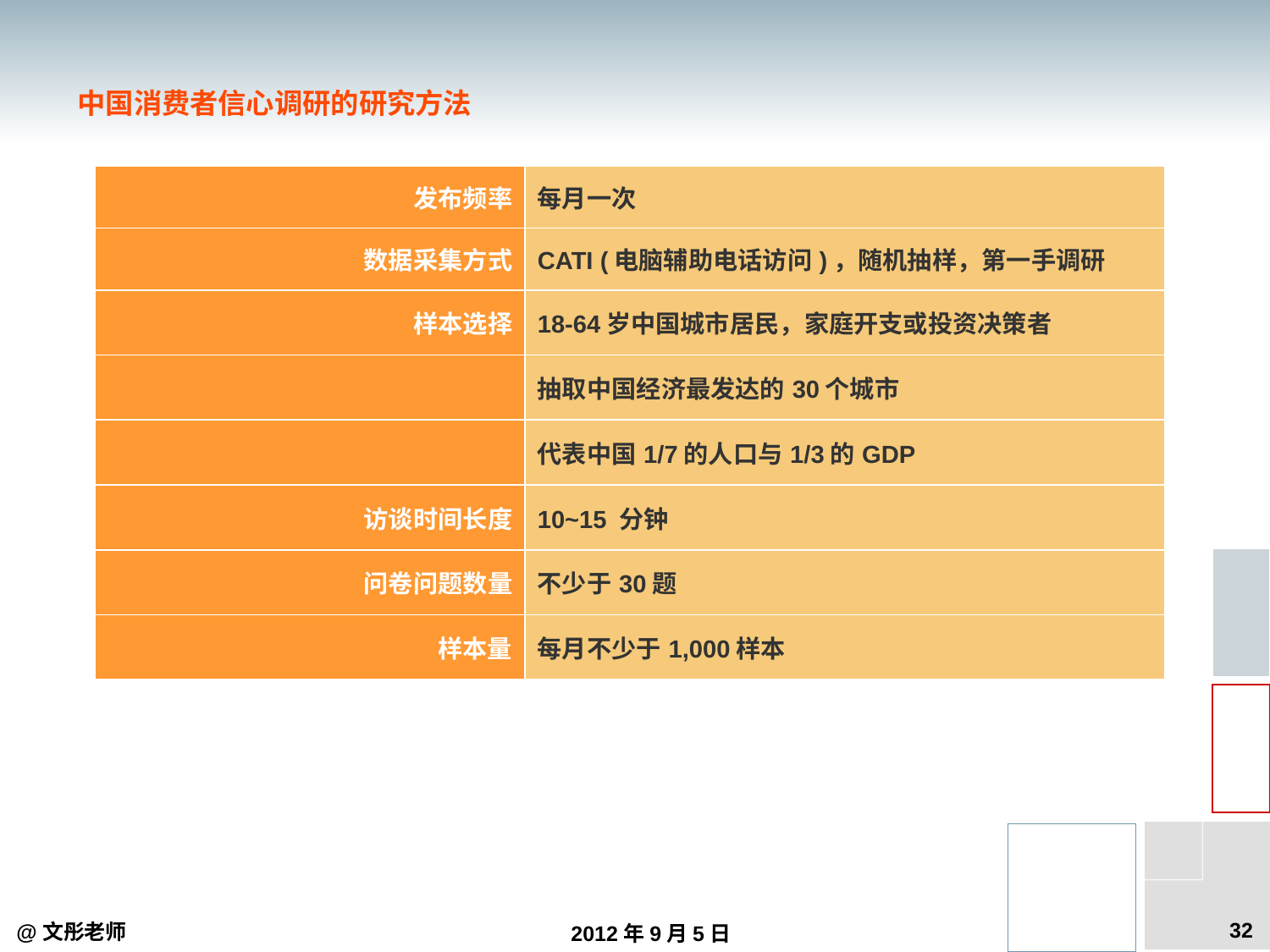

中国消费者信心调研的研究方法
| 发布频率 | 每月一次 |
| --- | --- |
| 数据采集方式 | CATI (电脑辅助电话访问)，随机抽样，第一手调研 |
| 样本选择 | 18-64岁中国城市居民，家庭开支或投资决策者 |
|  | 抽取中国经济最发达的30个城市 |
|  | 代表中国1/7的人口与1/3的GDP |
| 访谈时间长度 | 10~15 分钟 |
| 问卷问题数量 | 不少于30题 |
| 样本量 | 每月不少于1,000样本 |
32
@文彤老师

2012年9月5日